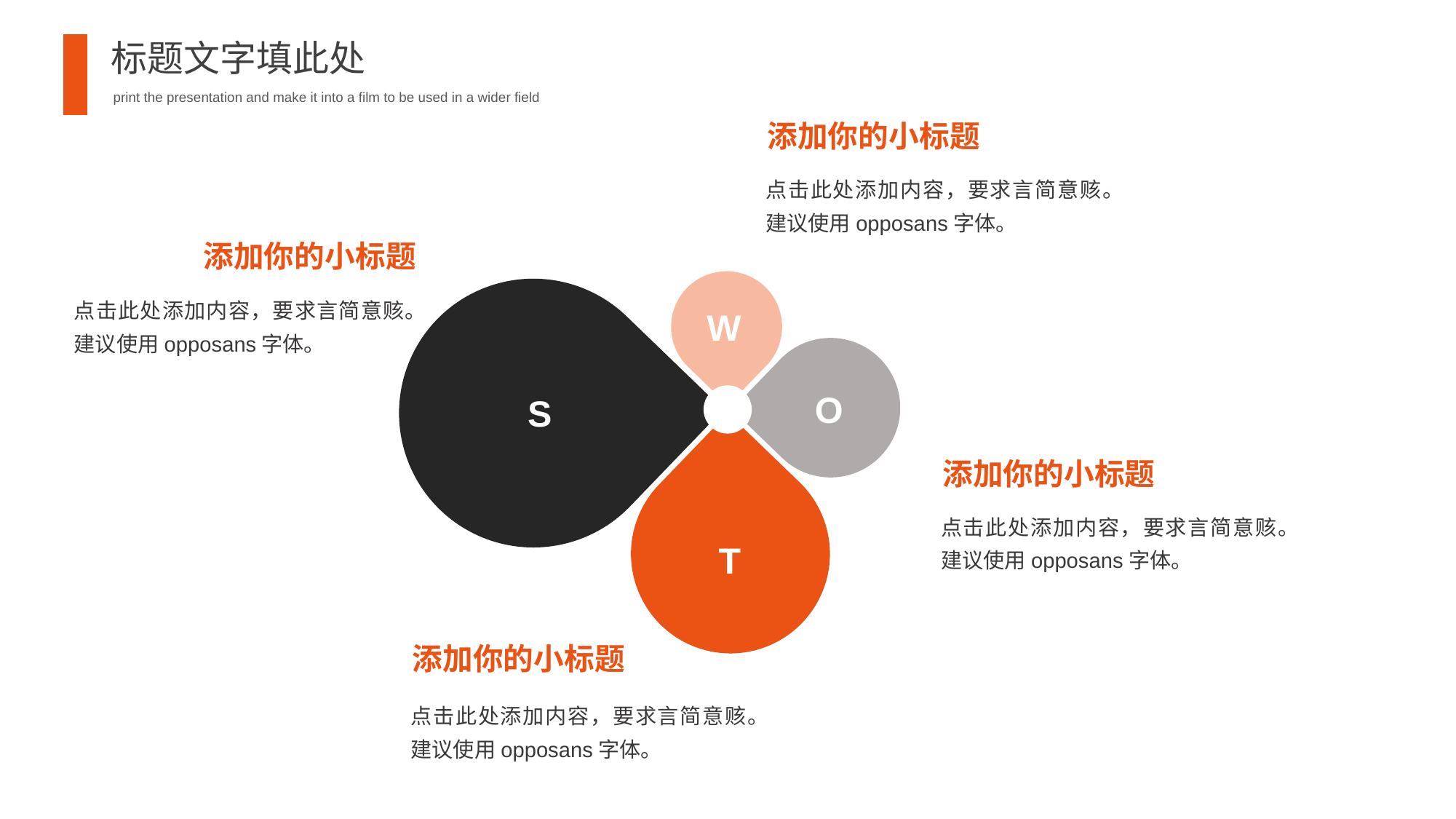

标题文字填此处

print the presentation and make it into a film to be used in a wider field

添加你的小标题
点击此处添加内容，要求言简意赅。建议使用opposans字体。

W
O

S
T
添加你的小标题
点击此处添加内容，要求言简意赅。建议使用opposans字体。
添加你的小标题
点击此处添加内容，要求言简意赅。建议使用opposans字体。
添加你的小标题
点击此处添加内容，要求言简意赅。建议使用opposans字体。